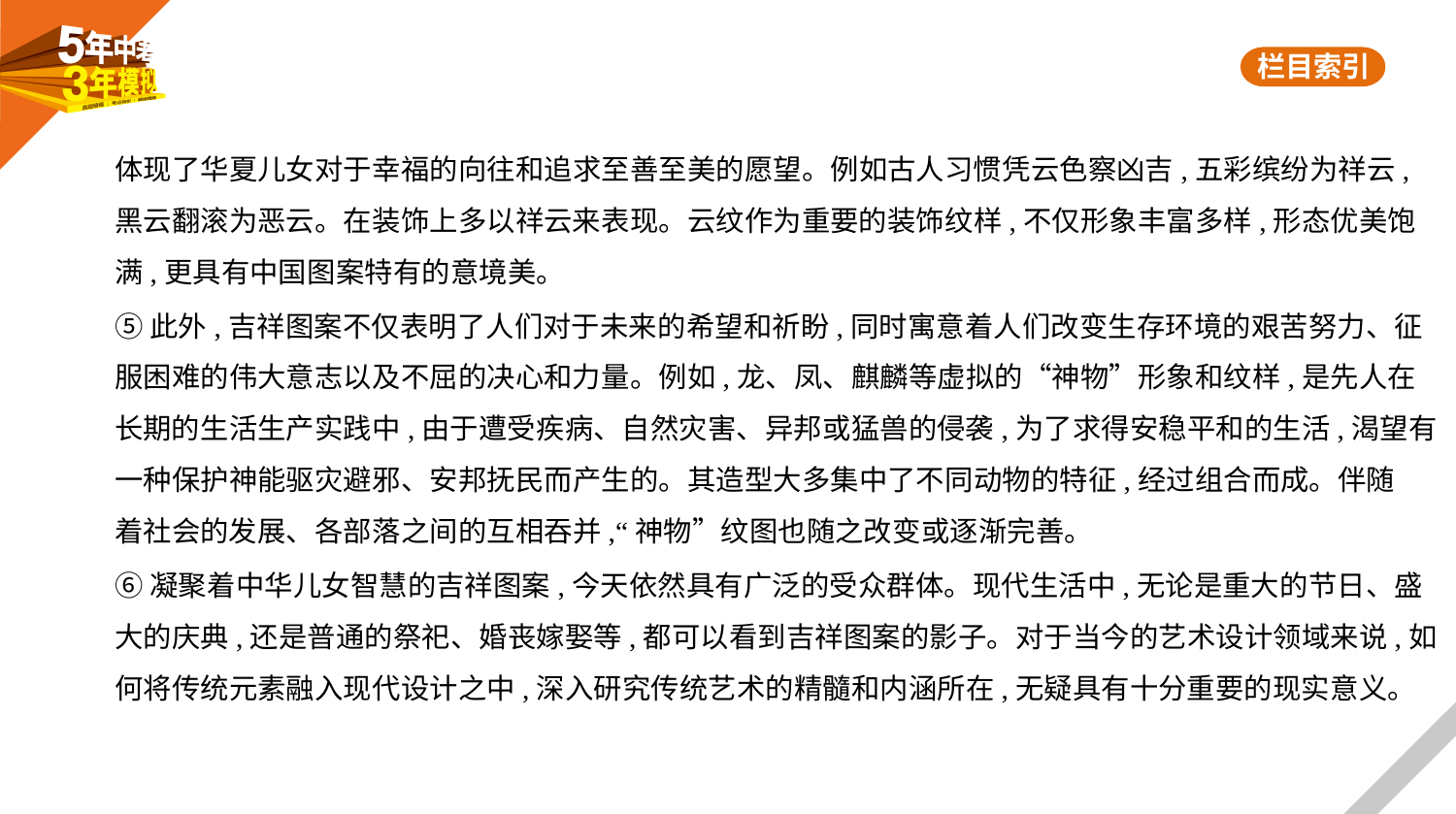

体现了华夏儿女对于幸福的向往和追求至善至美的愿望。例如古人习惯凭云色察凶吉,五彩缤纷为祥云,
黑云翻滚为恶云。在装饰上多以祥云来表现。云纹作为重要的装饰纹样,不仅形象丰富多样,形态优美饱
满,更具有中国图案特有的意境美。
⑤此外,吉祥图案不仅表明了人们对于未来的希望和祈盼,同时寓意着人们改变生存环境的艰苦努力、征
服困难的伟大意志以及不屈的决心和力量。例如,龙、凤、麒麟等虚拟的“神物”形象和纹样,是先人在
长期的生活生产实践中,由于遭受疾病、自然灾害、异邦或猛兽的侵袭,为了求得安稳平和的生活,渴望有
一种保护神能驱灾避邪、安邦抚民而产生的。其造型大多集中了不同动物的特征,经过组合而成。伴随
着社会的发展、各部落之间的互相吞并,“神物”纹图也随之改变或逐渐完善。
⑥凝聚着中华儿女智慧的吉祥图案,今天依然具有广泛的受众群体。现代生活中,无论是重大的节日、盛
大的庆典,还是普通的祭祀、婚丧嫁娶等,都可以看到吉祥图案的影子。对于当今的艺术设计领域来说,如
何将传统元素融入现代设计之中,深入研究传统艺术的精髓和内涵所在,无疑具有十分重要的现实意义。